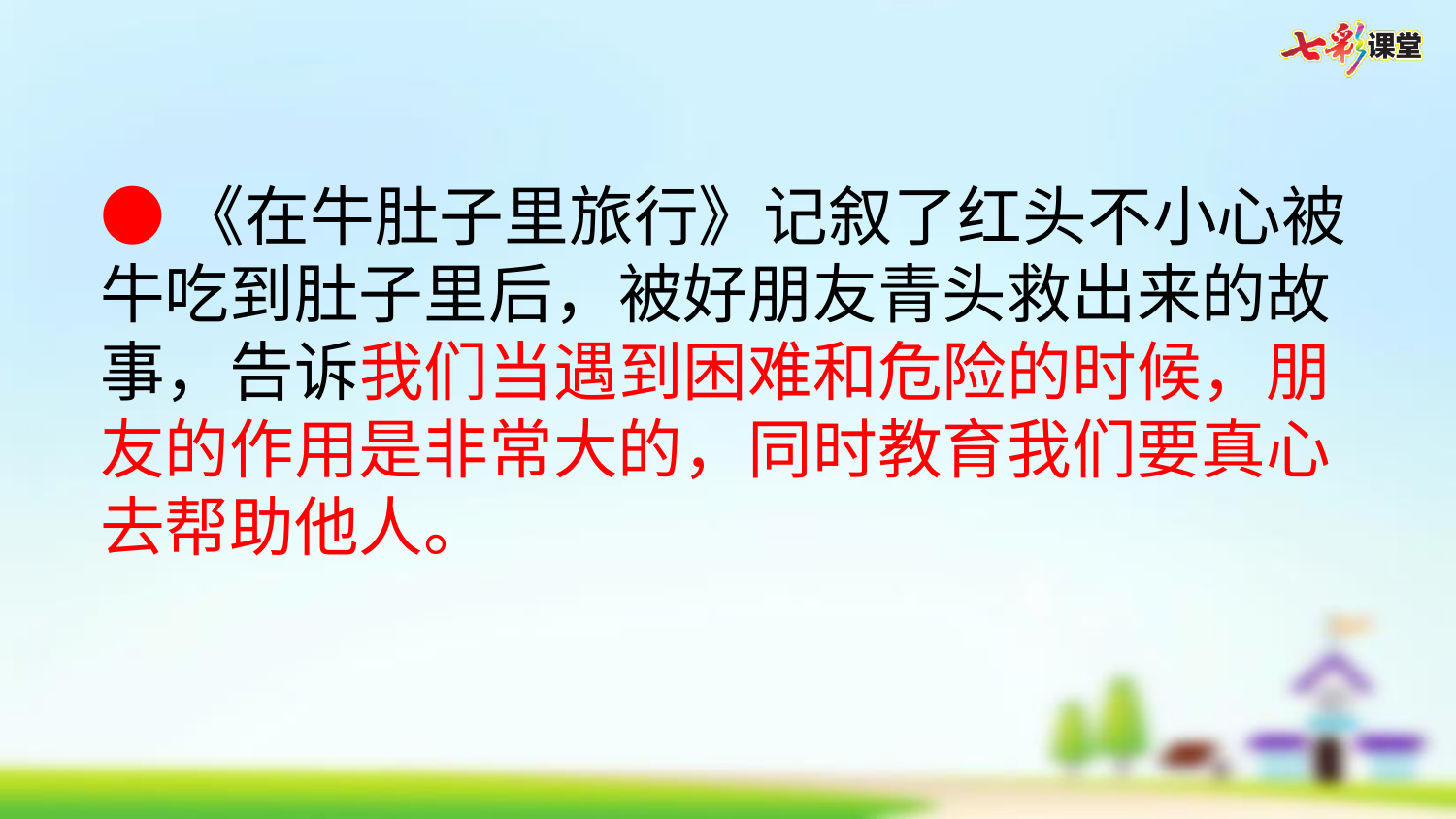

●《在牛肚子里旅行》记叙了红头不小心被牛吃到肚子里后，被好朋友青头救出来的故事，告诉我们当遇到困难和危险的时候，朋友的作用是非常大的，同时教育我们要真心去帮助他人。